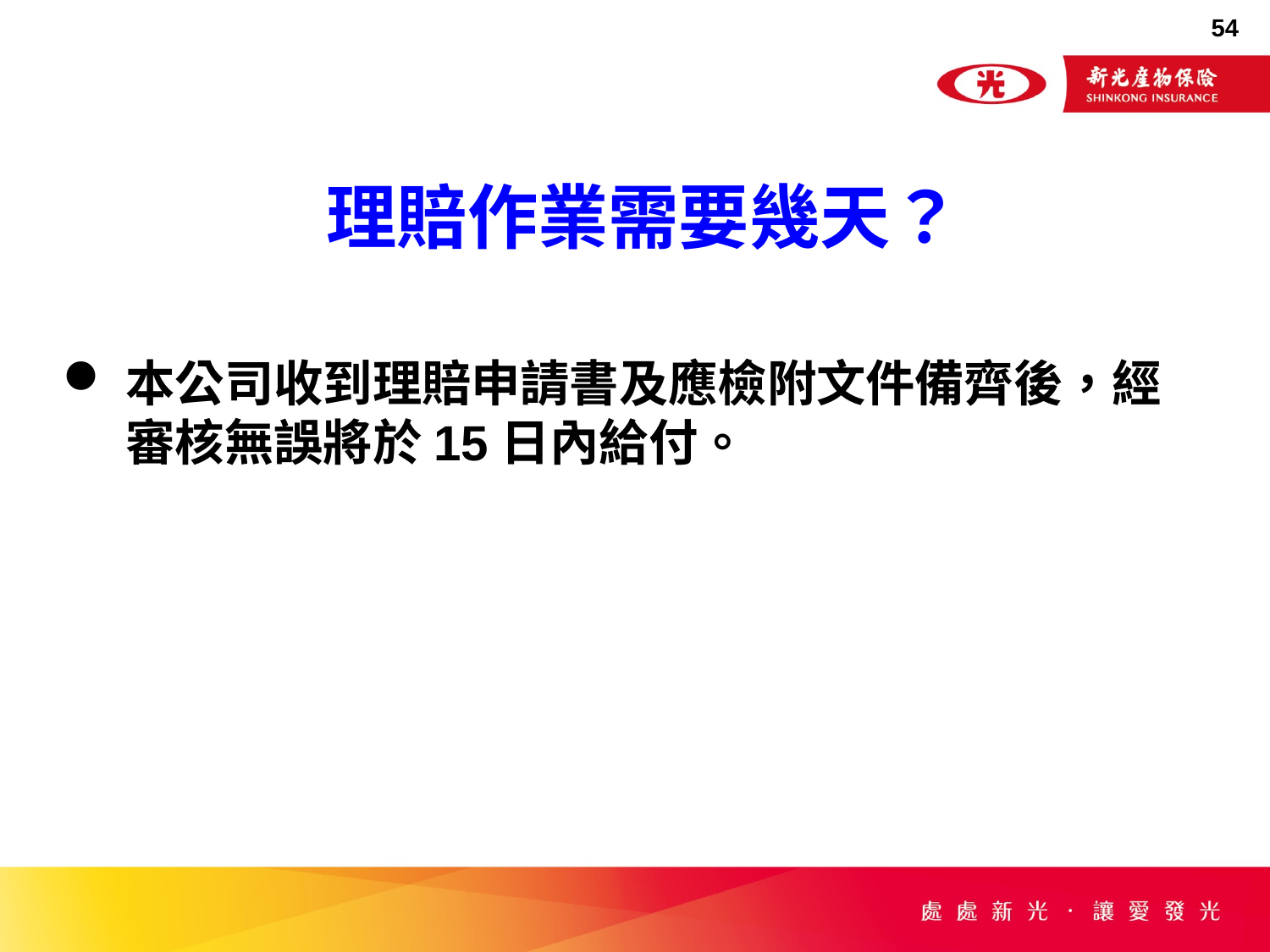

理賠作業需要幾天？
本公司收到理賠申請書及應檢附文件備齊後，經審核無誤將於15日內給付。